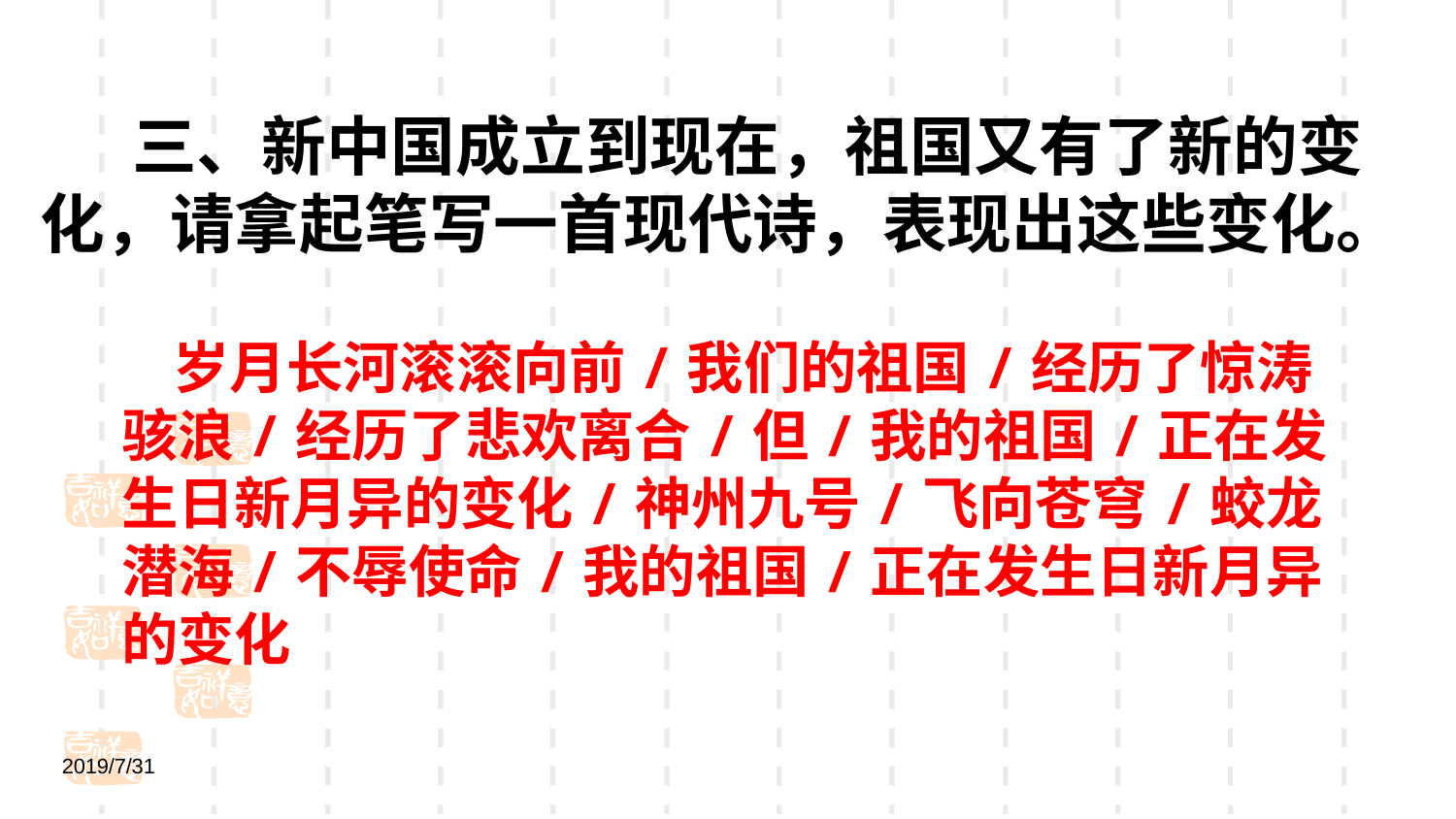

三、新中国成立到现在，祖国又有了新的变化，请拿起笔写一首现代诗，表现出这些变化。
   岁月长河滚滚向前/我们的祖国/经历了惊涛骇浪/经历了悲欢离合/但/我的祖国/正在发生日新月异的变化/神州九号/飞向苍穹/蛟龙潜海/不辱使命/我的祖国/正在发生日新月异的变化
2019/7/31
28